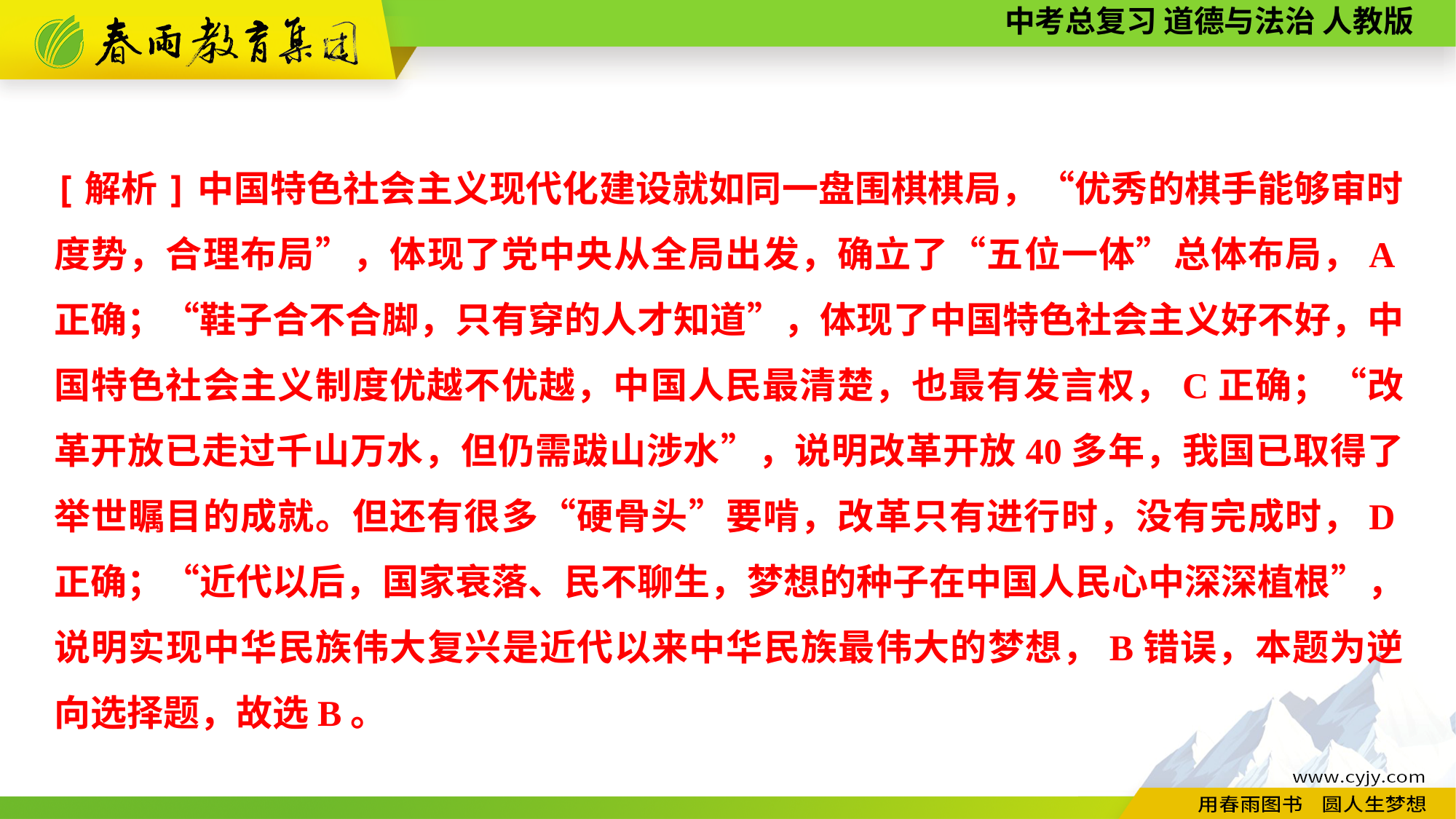

[解析]中国特色社会主义现代化建设就如同一盘围棋棋局，“优秀的棋手能够审时度势，合理布局”，体现了党中央从全局出发，确立了“五位一体”总体布局，A正确；“鞋子合不合脚，只有穿的人才知道”，体现了中国特色社会主义好不好，中国特色社会主义制度优越不优越，中国人民最清楚，也最有发言权，C正确；“改革开放已走过千山万水，但仍需跋山涉水”，说明改革开放40多年，我国已取得了举世瞩目的成就。但还有很多“硬骨头”要啃，改革只有进行时，没有完成时，D正确；“近代以后，国家衰落、民不聊生，梦想的种子在中国人民心中深深植根”，说明实现中华民族伟大复兴是近代以来中华民族最伟大的梦想，B错误，本题为逆向选择题，故选B。